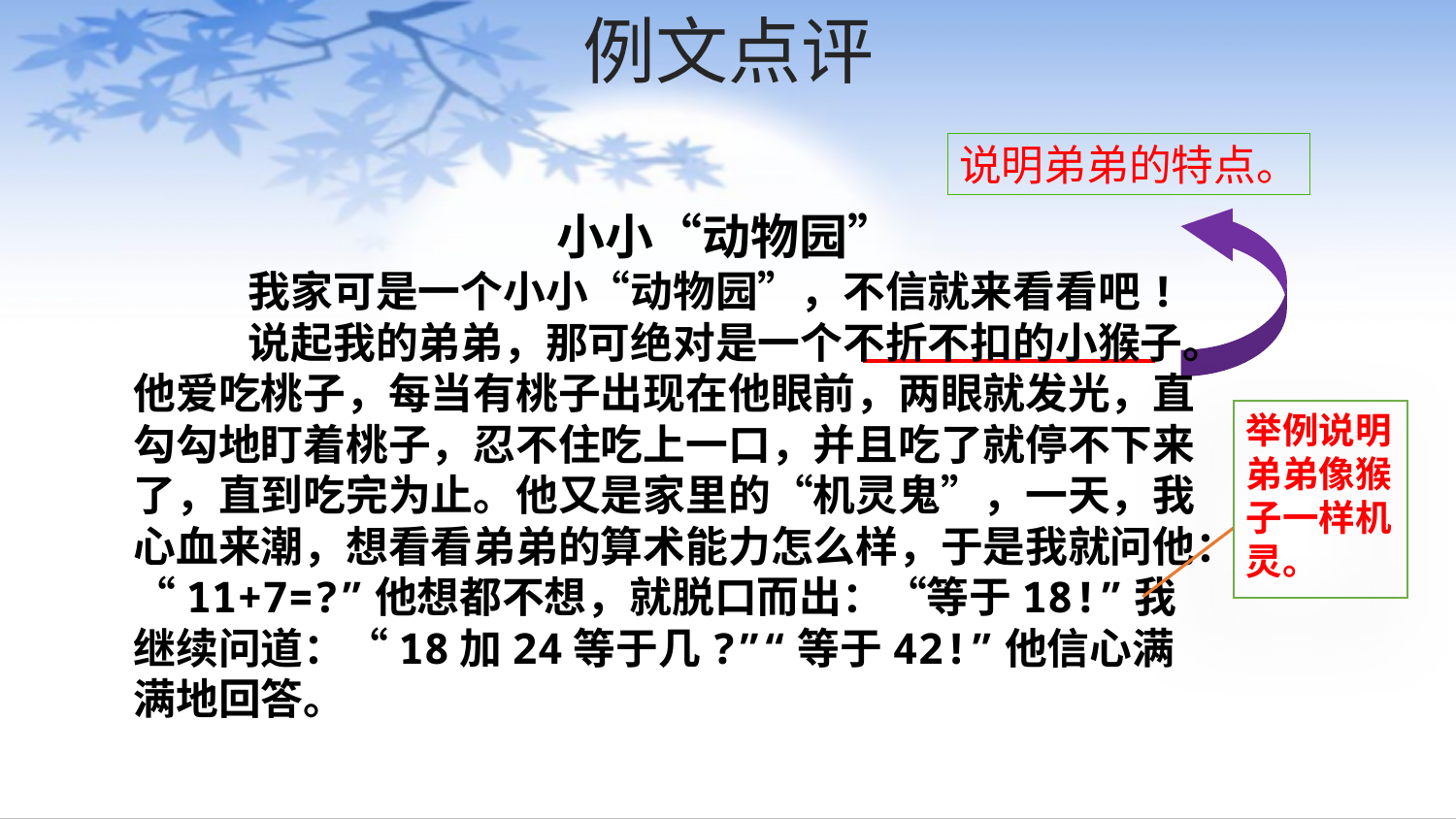

# 例文点评
说明弟弟的特点。
小小“动物园”
我家可是一个小小“动物园”，不信就来看看吧!
说起我的弟弟，那可绝对是一个不折不扣的小猴子。他爱吃桃子，每当有桃子出现在他眼前，两眼就发光，直勾勾地盯着桃子，忍不住吃上一口，并且吃了就停不下来了，直到吃完为止。他又是家里的“机灵鬼”，一天，我心血来潮，想看看弟弟的算术能力怎么样，于是我就问他：“11+7=?”他想都不想，就脱口而出：“等于18!”我继续问道：“18加24等于几?”“等于42!”他信心满满地回答。

举例说明弟弟像猴子一样机灵。